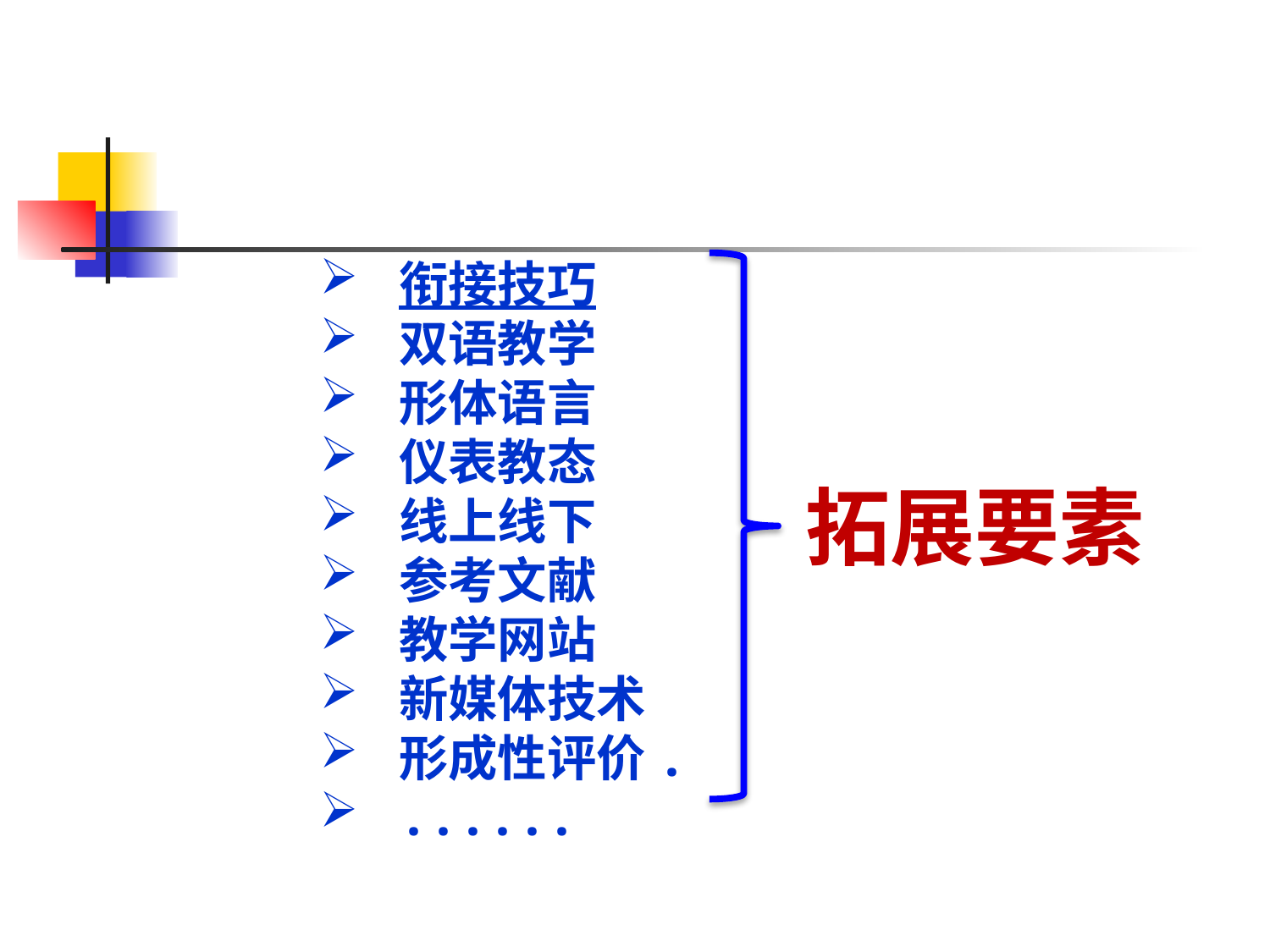

衔接技巧
双语教学
形体语言
仪表教态
线上线下
参考文献
教学网站
新媒体技术
形成性评价.
......

拓展要素